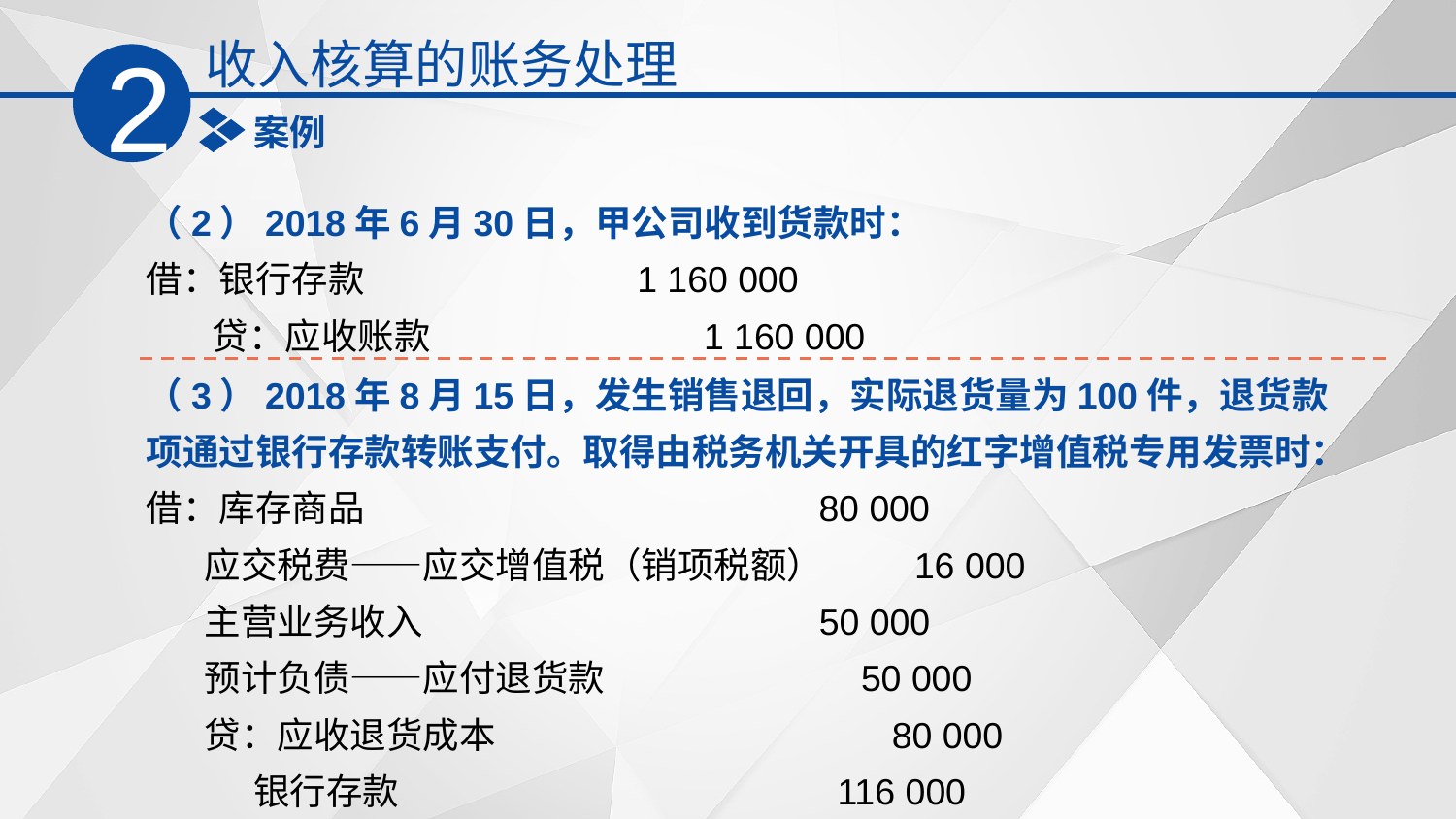

收入核算的账务处理
2

案例

（2）2018年6月30日，甲公司收到货款时：
借：银行存款                                1 160 000
       贷：应收账款                                1 160 000
（3）2018年8月15日，发生销售退回，实际退货量为100件，退货款项通过银行存款转账支付。取得由税务机关开具的红字增值税专用发票时：
借：库存商品                                                      80 000
      应交税费——应交增值税（销项税额）          16 000
      主营业务收入                                               50 000
      预计负债——应付退货款                              50 000
      贷：应收退货成本                                               80 000
            银行存款                                                    116 000